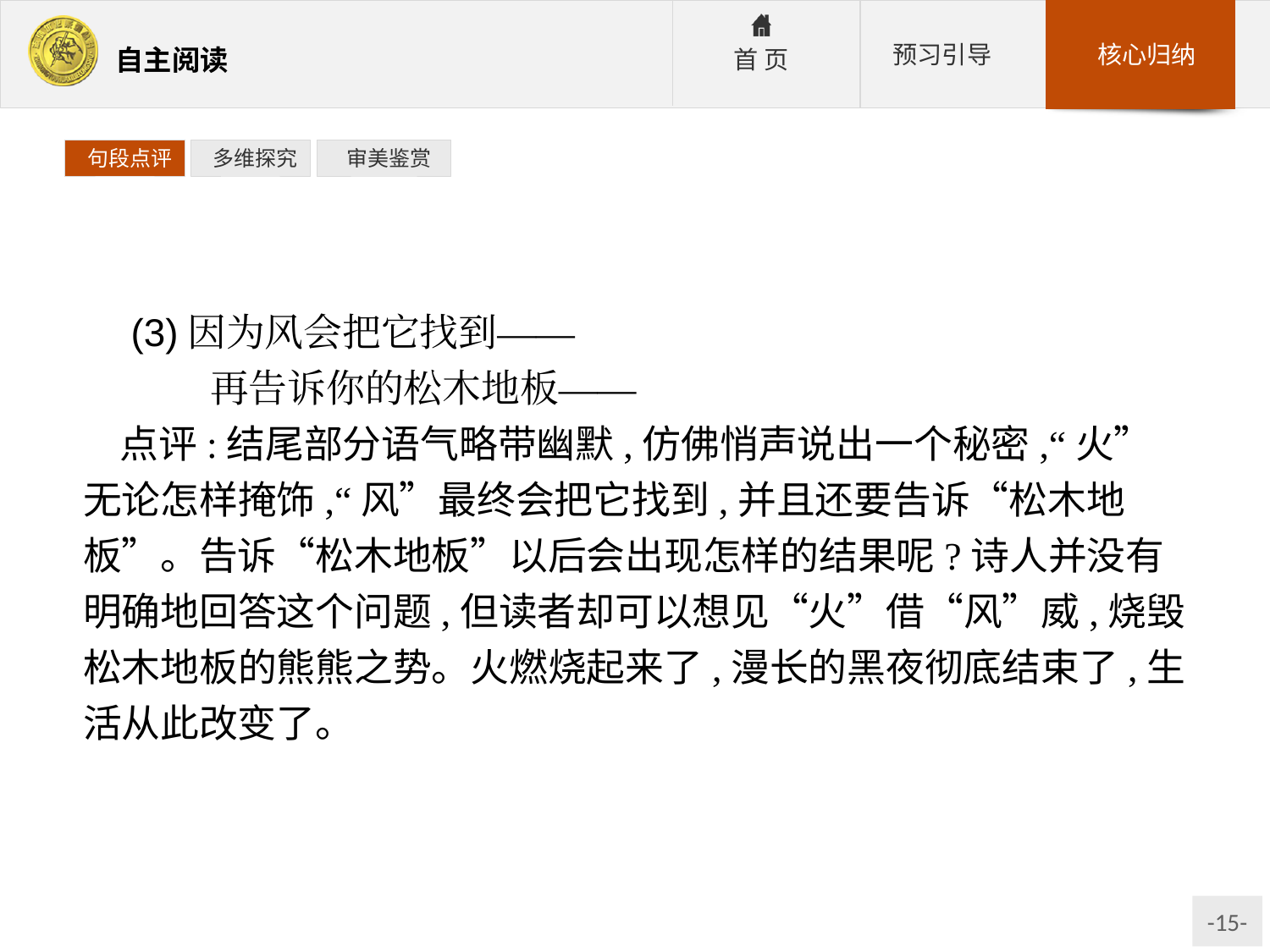

句段点评
 多维探究
 审美鉴赏
 (3)因为风会把它找到——
	再告诉你的松木地板——
点评:结尾部分语气略带幽默,仿佛悄声说出一个秘密,“火”无论怎样掩饰,“风”最终会把它找到,并且还要告诉“松木地板”。告诉“松木地板”以后会出现怎样的结果呢?诗人并没有明确地回答这个问题,但读者却可以想见“火”借“风”威,烧毁松木地板的熊熊之势。火燃烧起来了,漫长的黑夜彻底结束了,生活从此改变了。